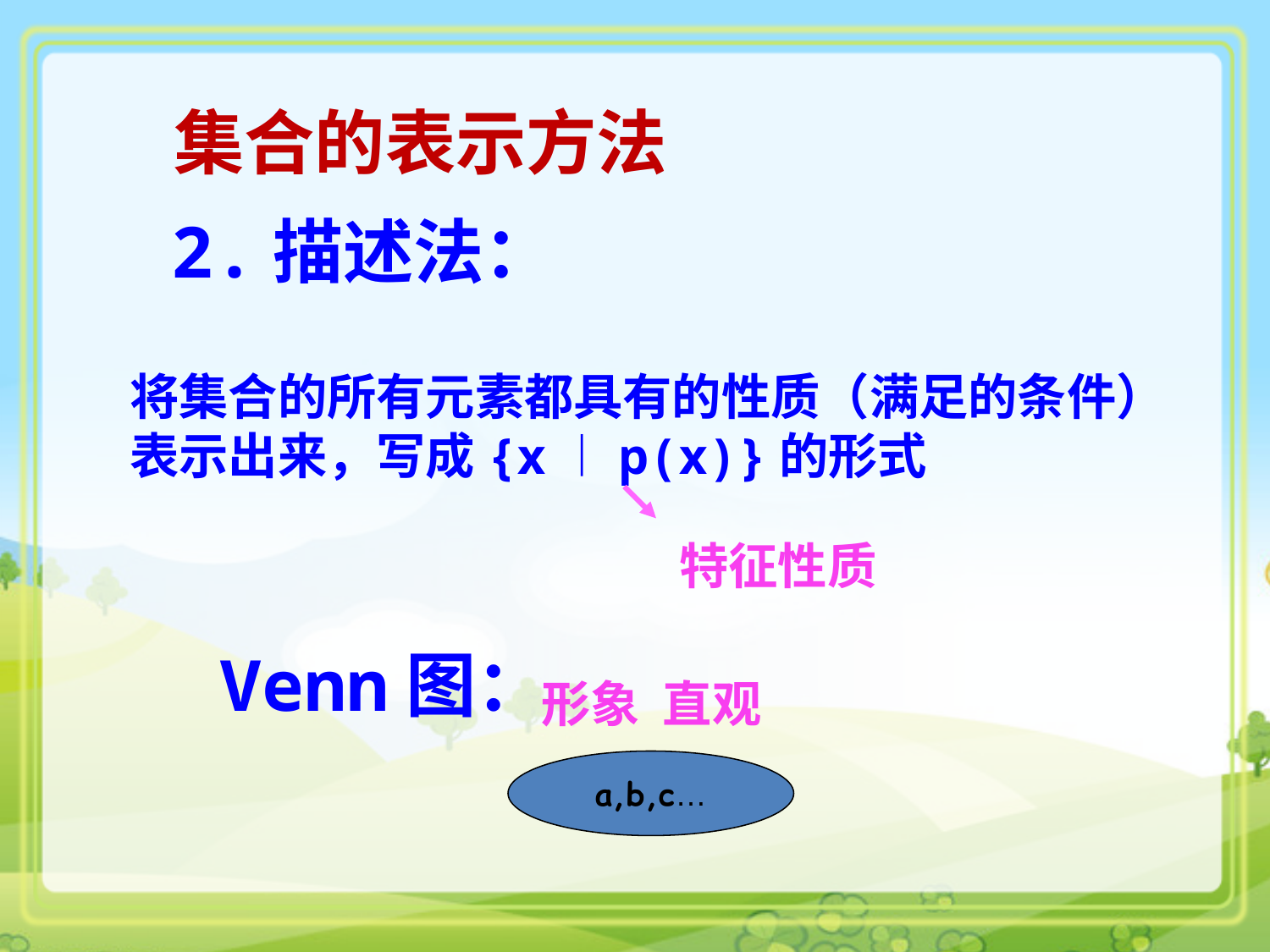

集合的表示方法
2.描述法：
将集合的所有元素都具有的性质（满足的条件）
表示出来，写成{x︱p(x)}的形式

特征性质
   Venn图：
形象  直观
a,b,c…